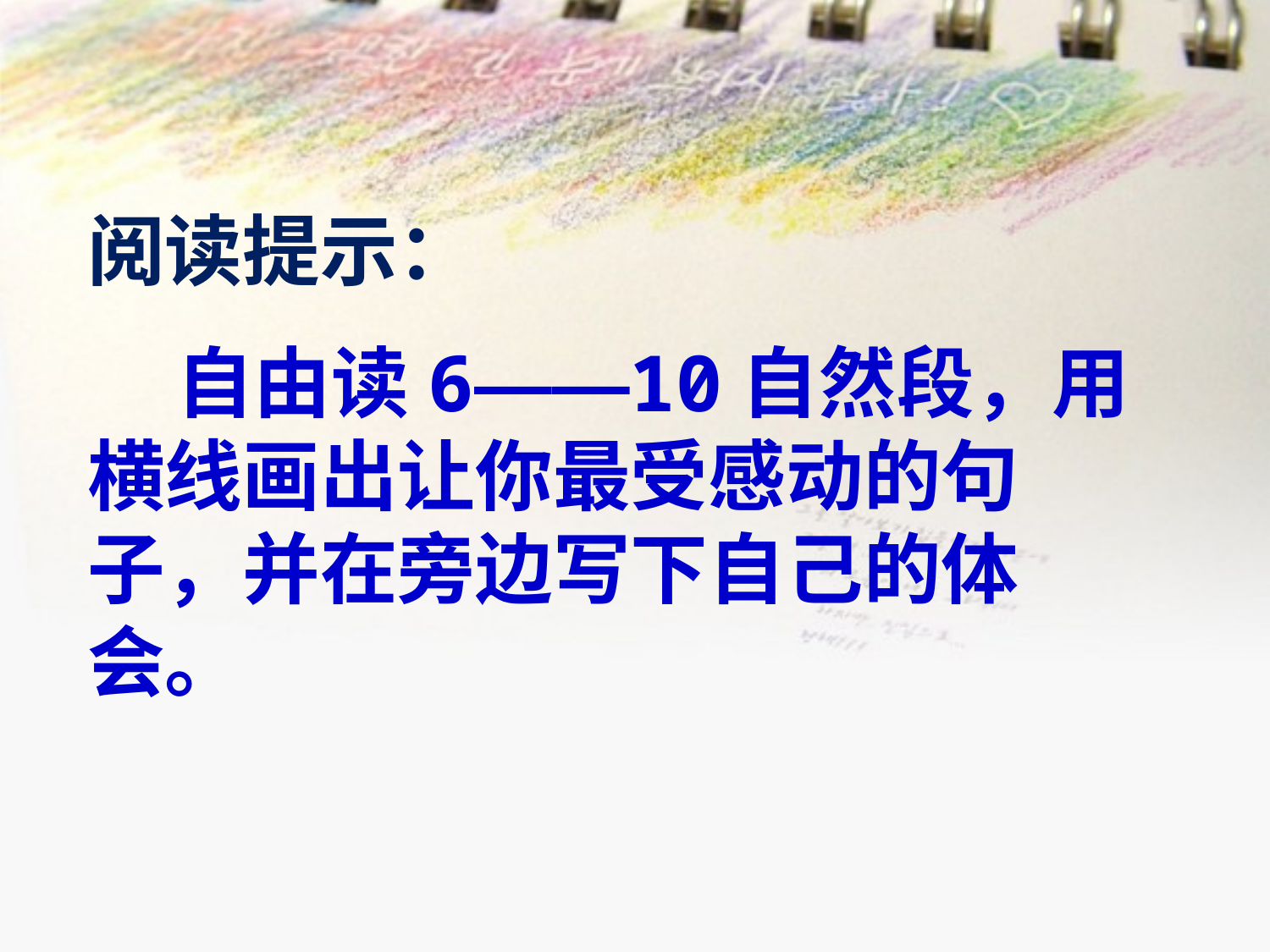

阅读提示：
    自由读6——10自然段，用横线画出让你最受感动的句子，并在旁边写下自己的体会。